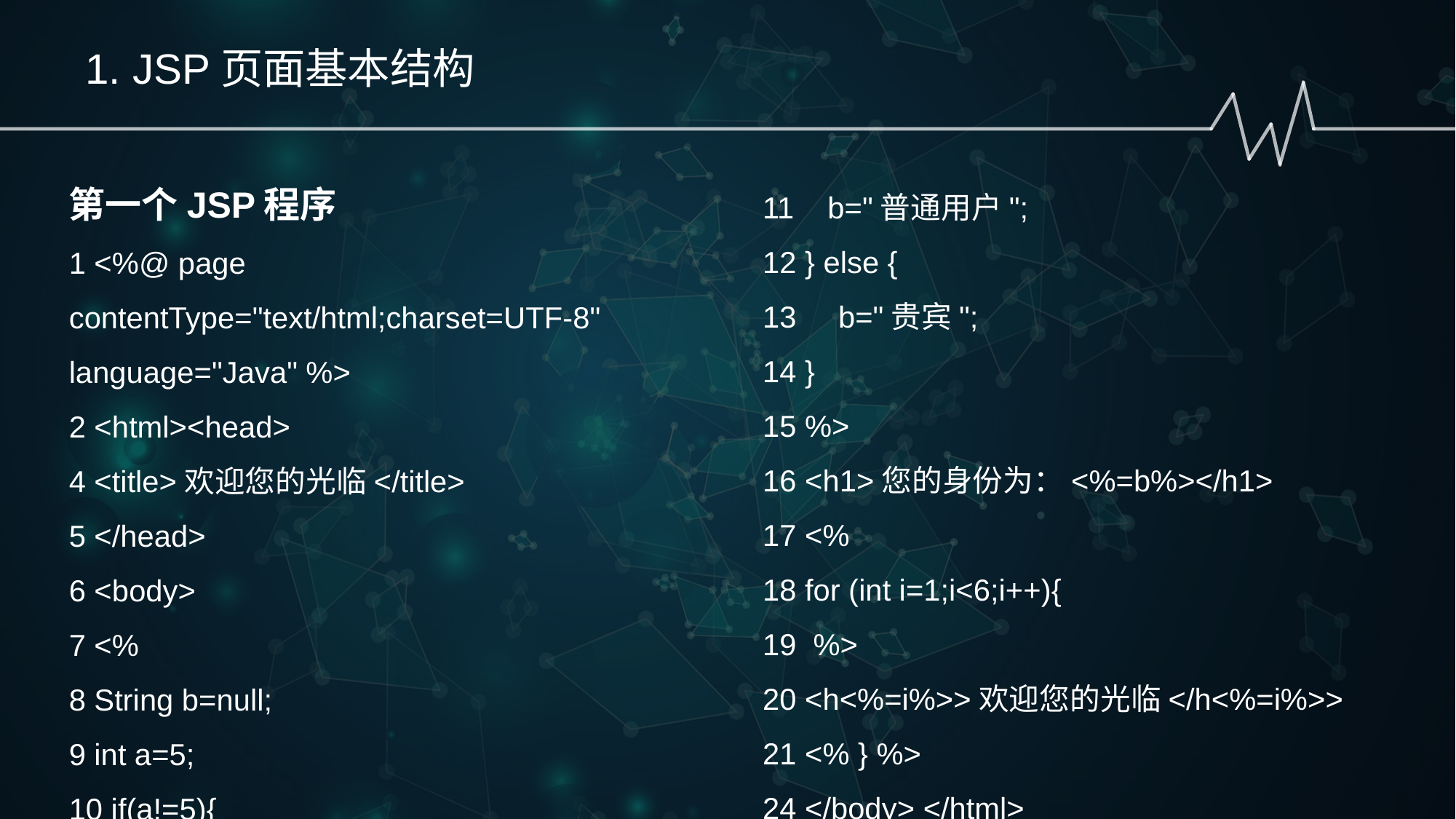

1. JSP页面基本结构
11    b="普通用户";
12 } else {
13     b="贵宾";
14 }
15 %>
16 <h1>您的身份为：<%=b%></h1>
17 <%
18 for (int i=1;i<6;i++){
19  %>
20 <h<%=i%>>欢迎您的光临</h<%=i%>>
21 <% } %>
24 </body> </html>

第一个JSP程序
1 <%@ page contentType="text/html;charset=UTF-8" language="Java" %>
2 <html><head>
4 <title>欢迎您的光临</title>
5 </head>
6 <body>
7 <%
8 String b=null;
9 int a=5;
10 if(a!=5){